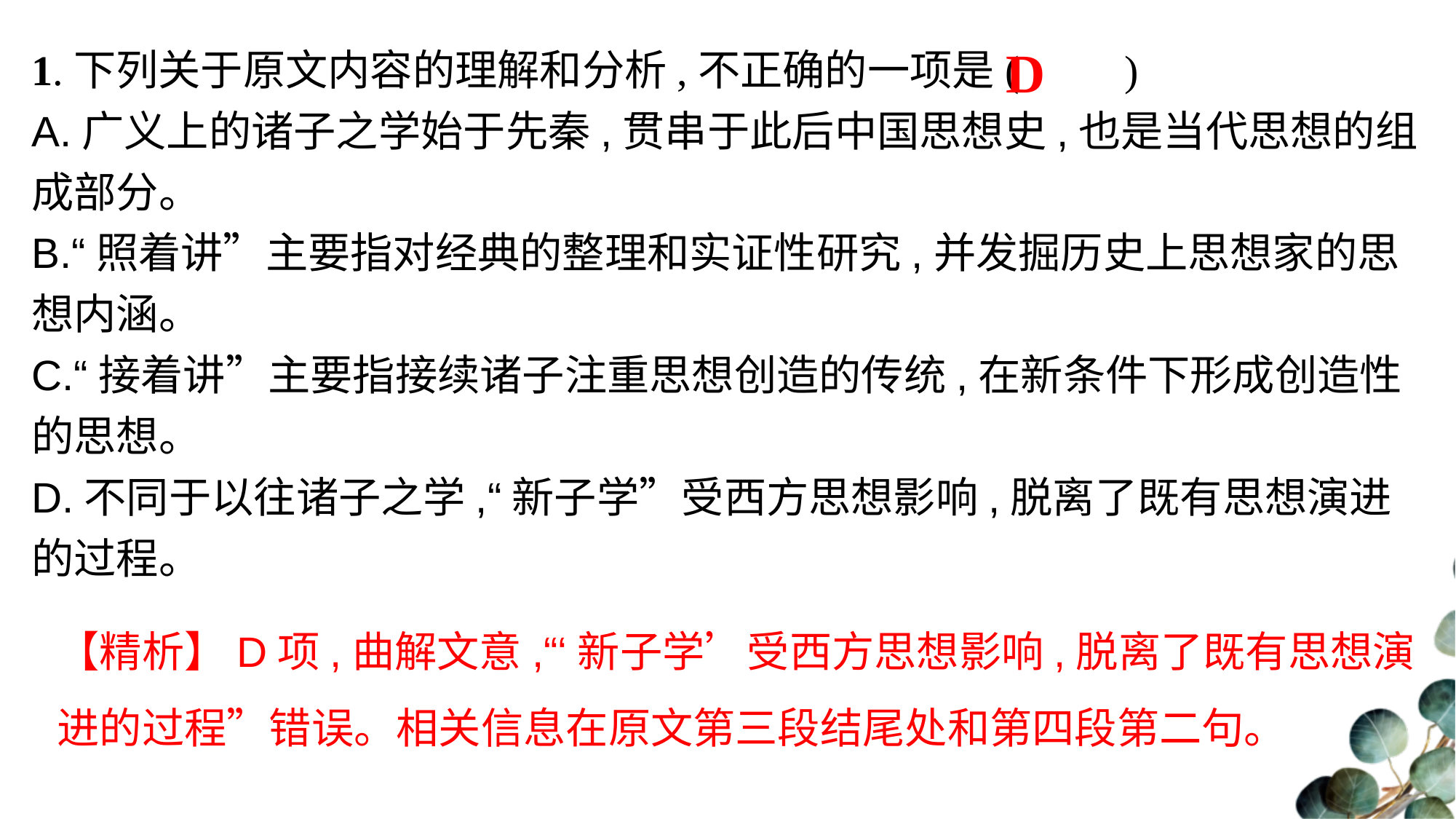

D
1.下列关于原文内容的理解和分析,不正确的一项是(　　)
A.广义上的诸子之学始于先秦,贯串于此后中国思想史,也是当代思想的组成部分。
B.“照着讲”主要指对经典的整理和实证性研究,并发掘历史上思想家的思想内涵。
C.“接着讲”主要指接续诸子注重思想创造的传统,在新条件下形成创造性的思想。
D.不同于以往诸子之学,“新子学”受西方思想影响,脱离了既有思想演进的过程。
【精析】D项,曲解文意,“‘新子学’受西方思想影响,脱离了既有思想演进的过程”错误。相关信息在原文第三段结尾处和第四段第二句。